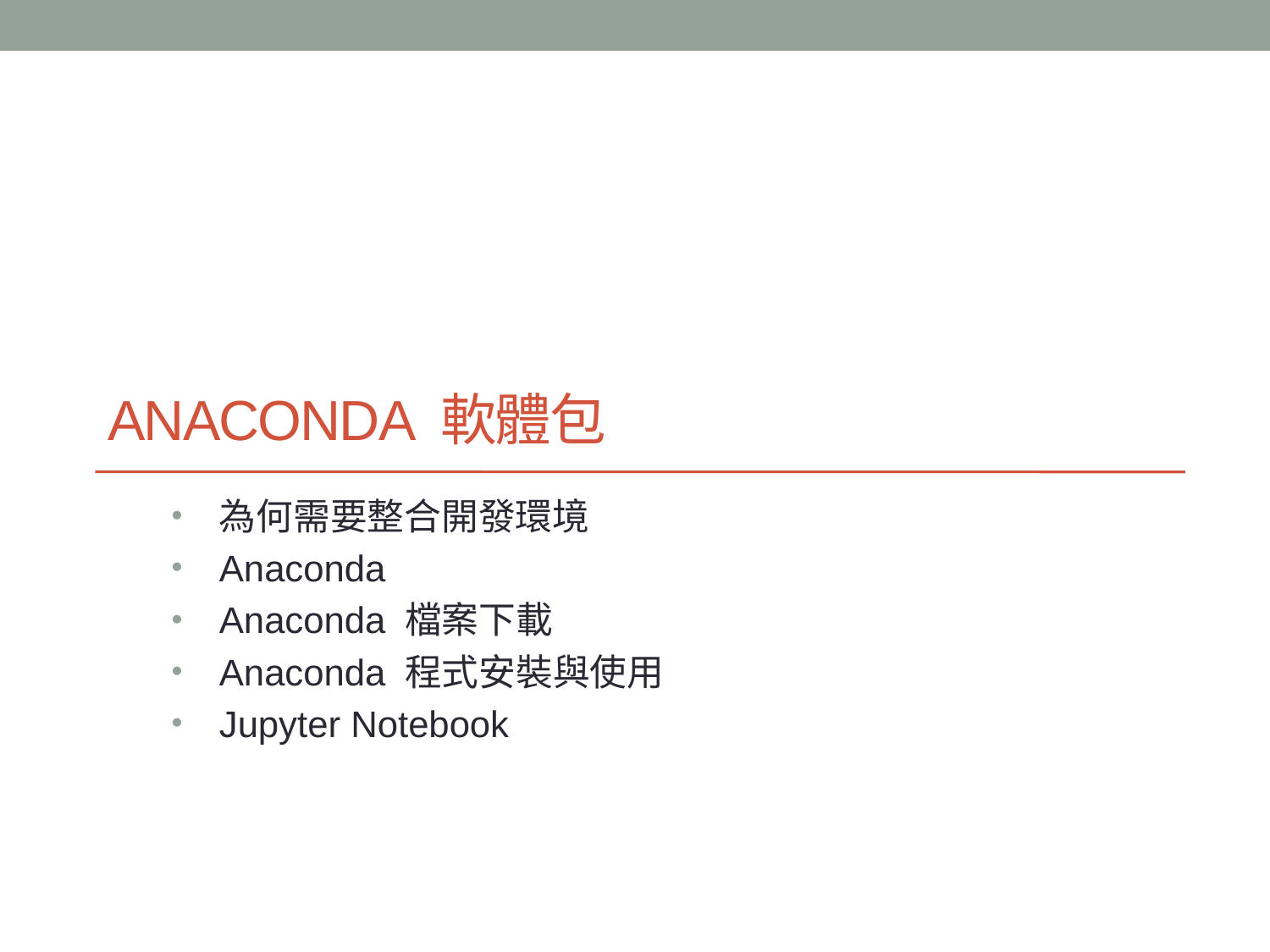

# Anaconda 軟體包
為何需要整合開發環境
Anaconda
Anaconda 檔案下載
Anaconda 程式安裝與使用
Jupyter Notebook